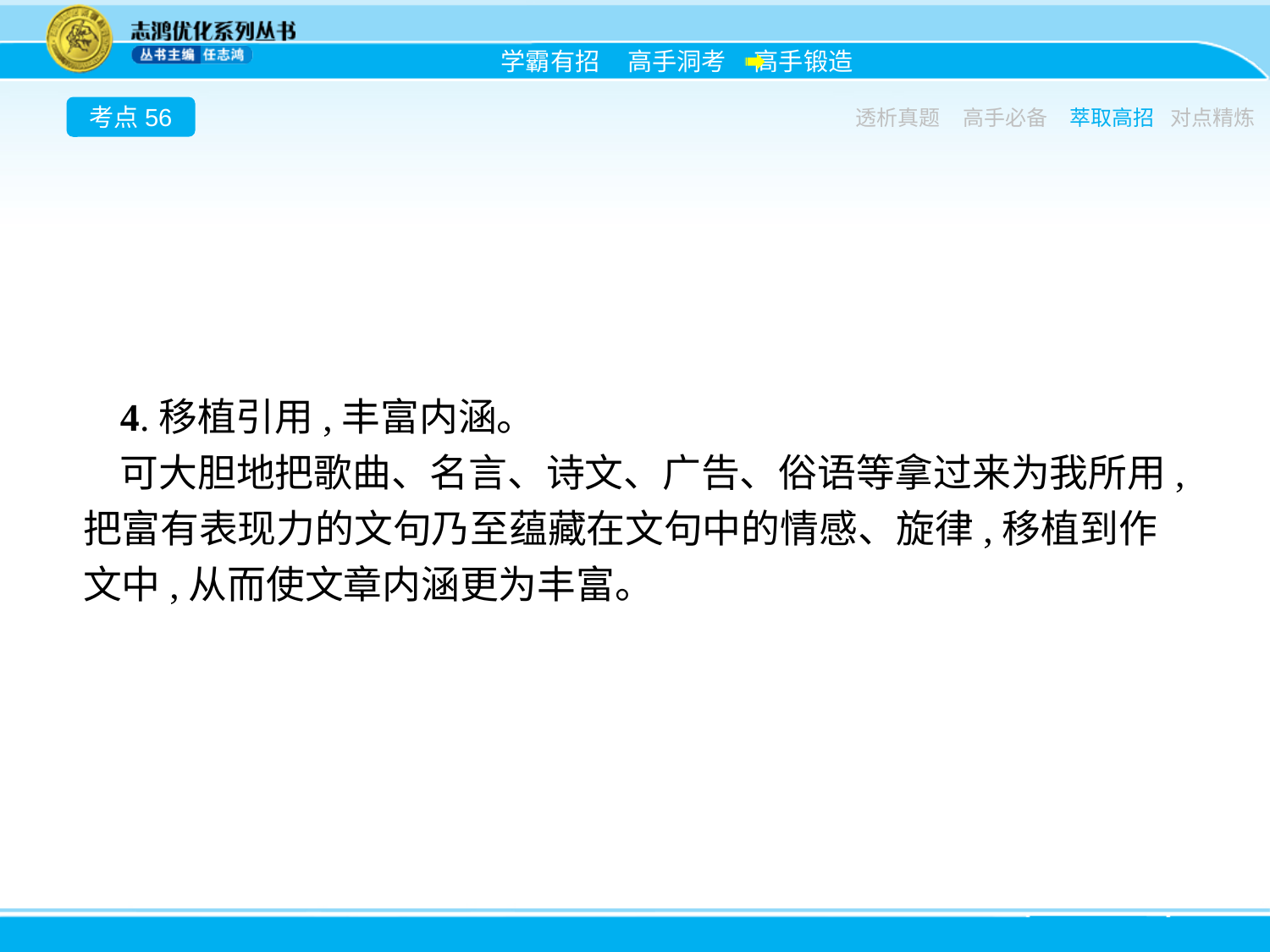

考点56
透析真题
高手必备
萃取高招
对点精炼
4.移植引用,丰富内涵。
可大胆地把歌曲、名言、诗文、广告、俗语等拿过来为我所用,把富有表现力的文句乃至蕴藏在文句中的情感、旋律,移植到作文中,从而使文章内涵更为丰富。